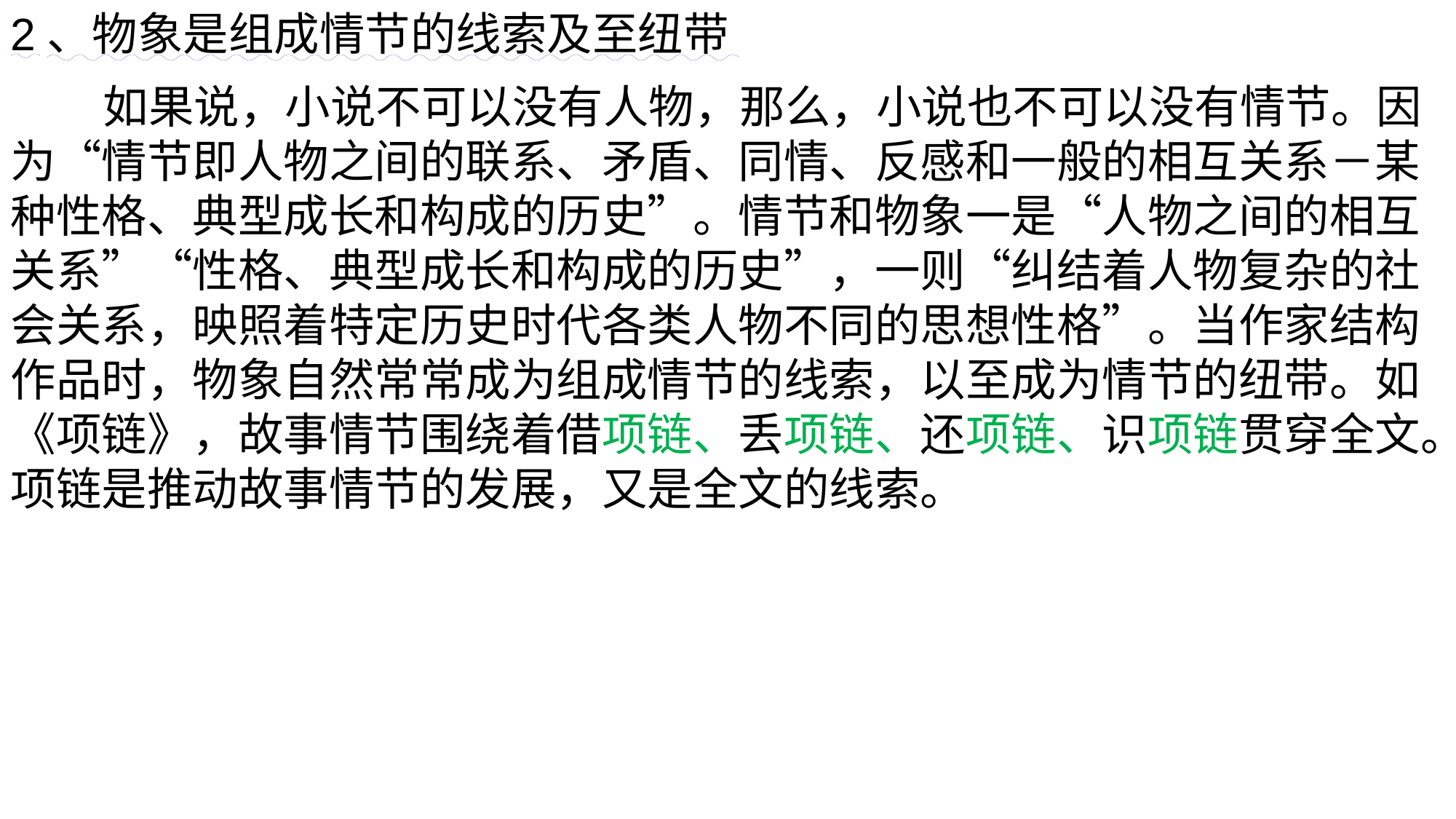

2、物象是组成情节的线索及至纽带
        如果说，小说不可以没有人物，那么，小说也不可以没有情节。因为“情节即人物之间的联系、矛盾、同情、反感和一般的相互关系－某种性格、典型成长和构成的历史”。情节和物象一是“人物之间的相互关系”“性格、典型成长和构成的历史”，一则“纠结着人物复杂的社会关系，映照着特定历史时代各类人物不同的思想性格”。当作家结构作品时，物象自然常常成为组成情节的线索，以至成为情节的纽带。如《项链》，故事情节围绕着借项链、丢项链、还项链、识项链贯穿全文。项链是推动故事情节的发展，又是全文的线索。